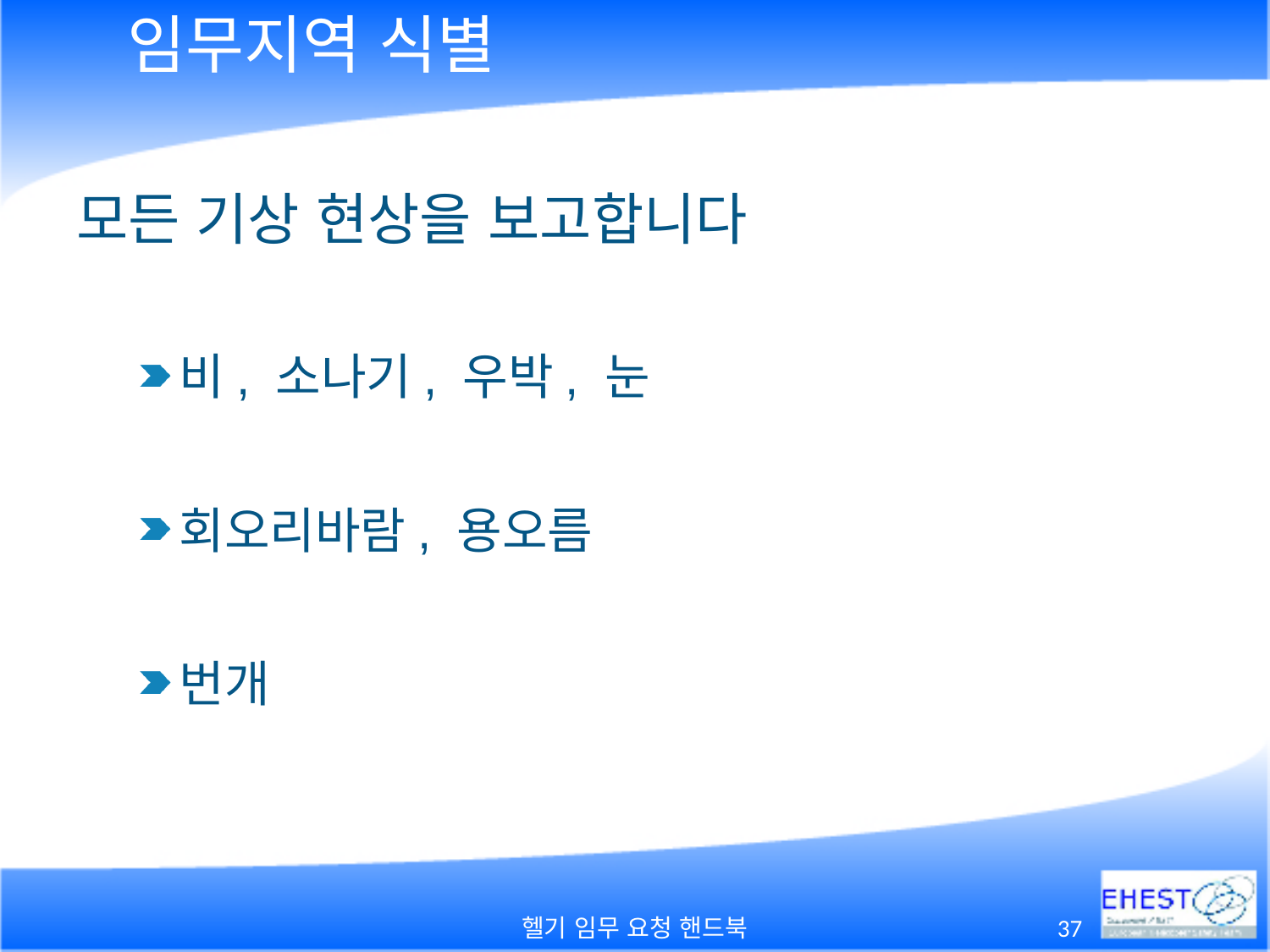

# 임무지역 식별
모든 기상 현상을 보고합니다

비, 소나기, 우박, 눈

회오리바람, 용오름

번개

헬기 임무 요청 핸드북
37